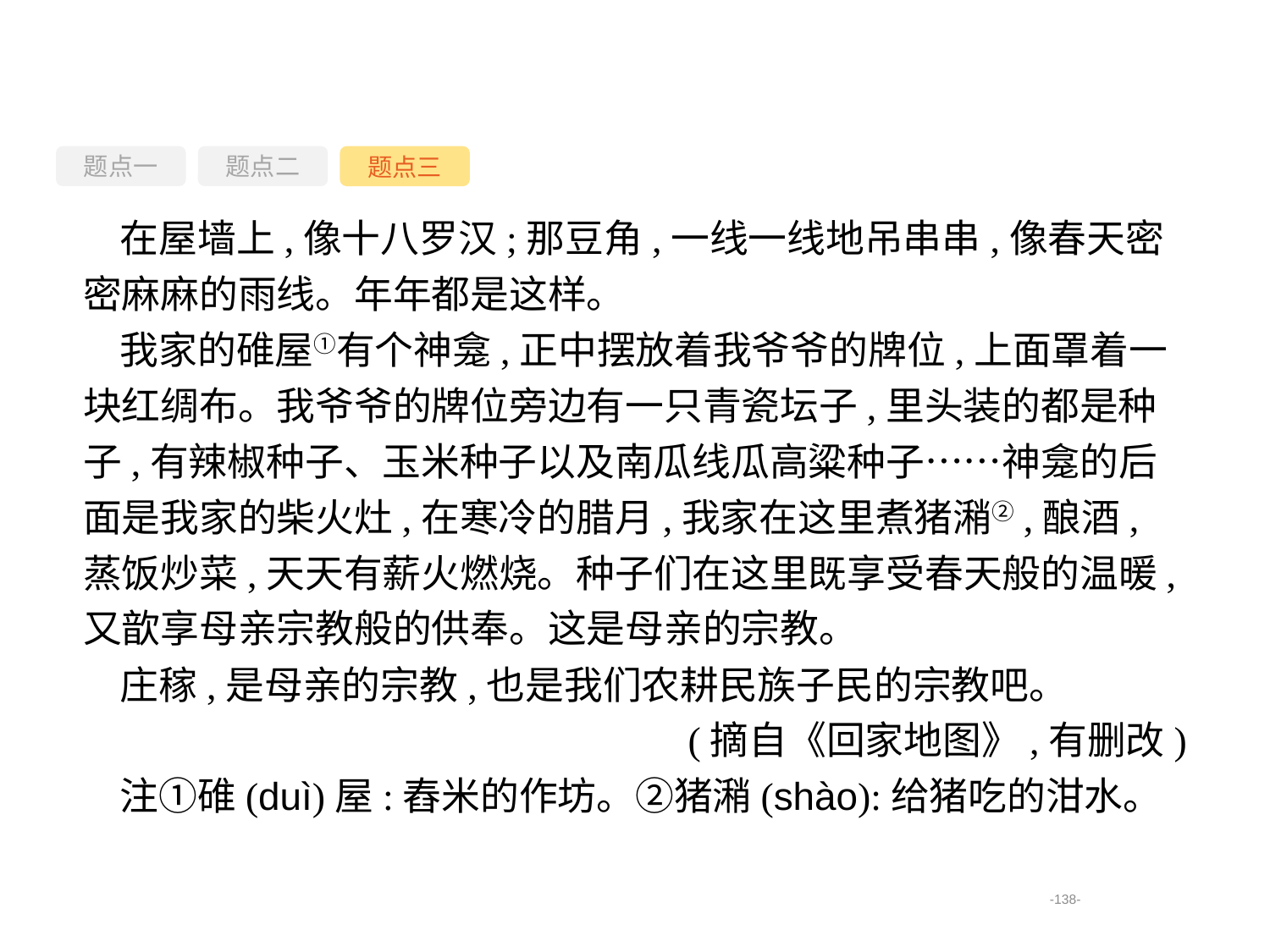

题点一
题点三
题点二
在屋墙上,像十八罗汉;那豆角,一线一线地吊串串,像春天密密麻麻的雨线。年年都是这样。
我家的碓屋①有个神龛,正中摆放着我爷爷的牌位,上面罩着一块红绸布。我爷爷的牌位旁边有一只青瓷坛子,里头装的都是种子,有辣椒种子、玉米种子以及南瓜线瓜高粱种子……神龛的后面是我家的柴火灶,在寒冷的腊月,我家在这里煮猪潲②,酿酒,蒸饭炒菜,天天有薪火燃烧。种子们在这里既享受春天般的温暖,又歆享母亲宗教般的供奉。这是母亲的宗教。
庄稼,是母亲的宗教,也是我们农耕民族子民的宗教吧。
(摘自《回家地图》,有删改)
注①碓(duì)屋:舂米的作坊。②猪潲(shào):给猪吃的泔水。
-138-